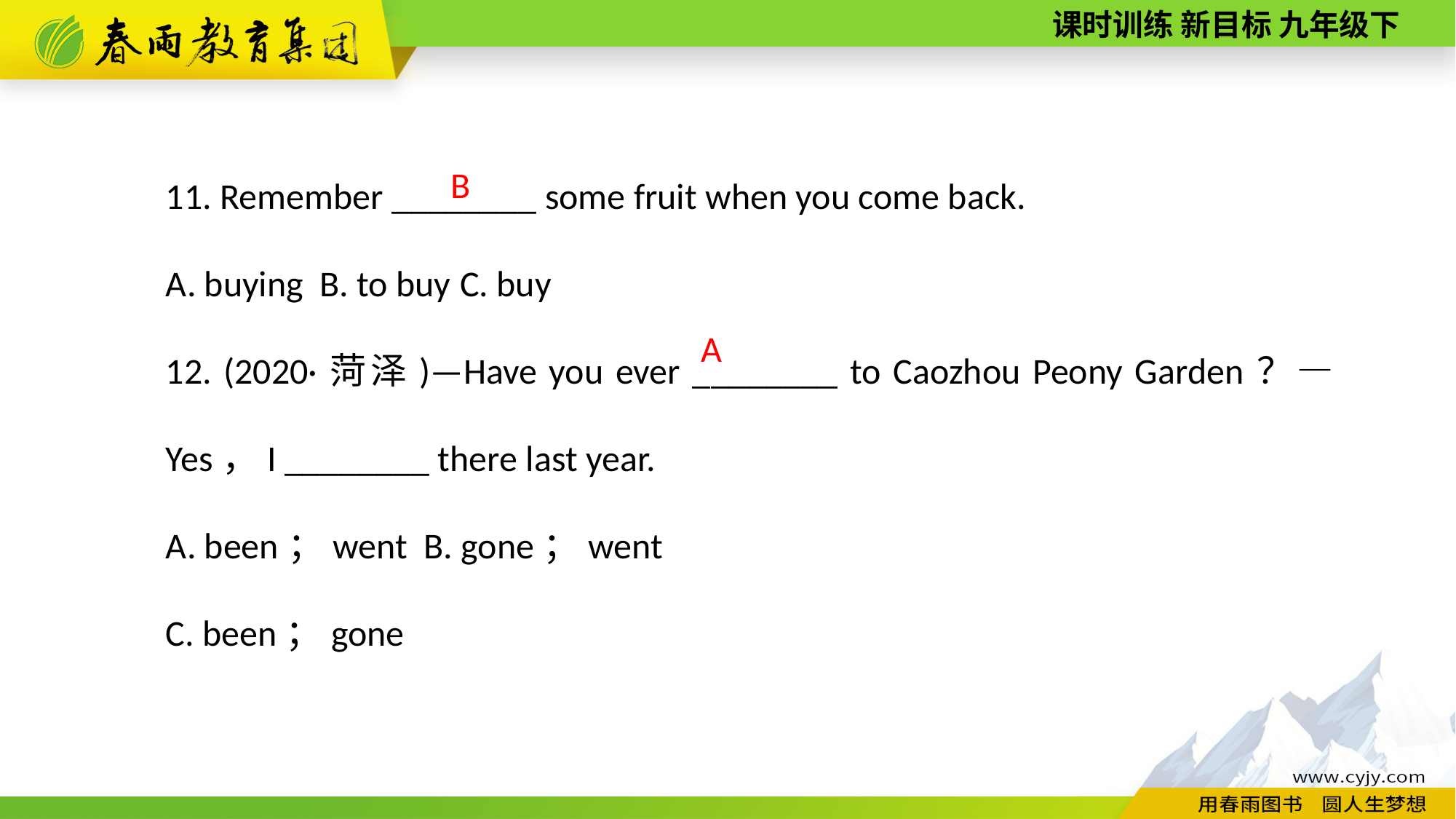

11. Remember ________ some fruit when you come back.
A. buying  B. to buy  C. buy
12. (2020·菏泽)—Have you ever ________ to Caozhou Peony Garden？—Yes，I ________ there last year.
A. been；went  B. gone；went
C. been；gone
B
A